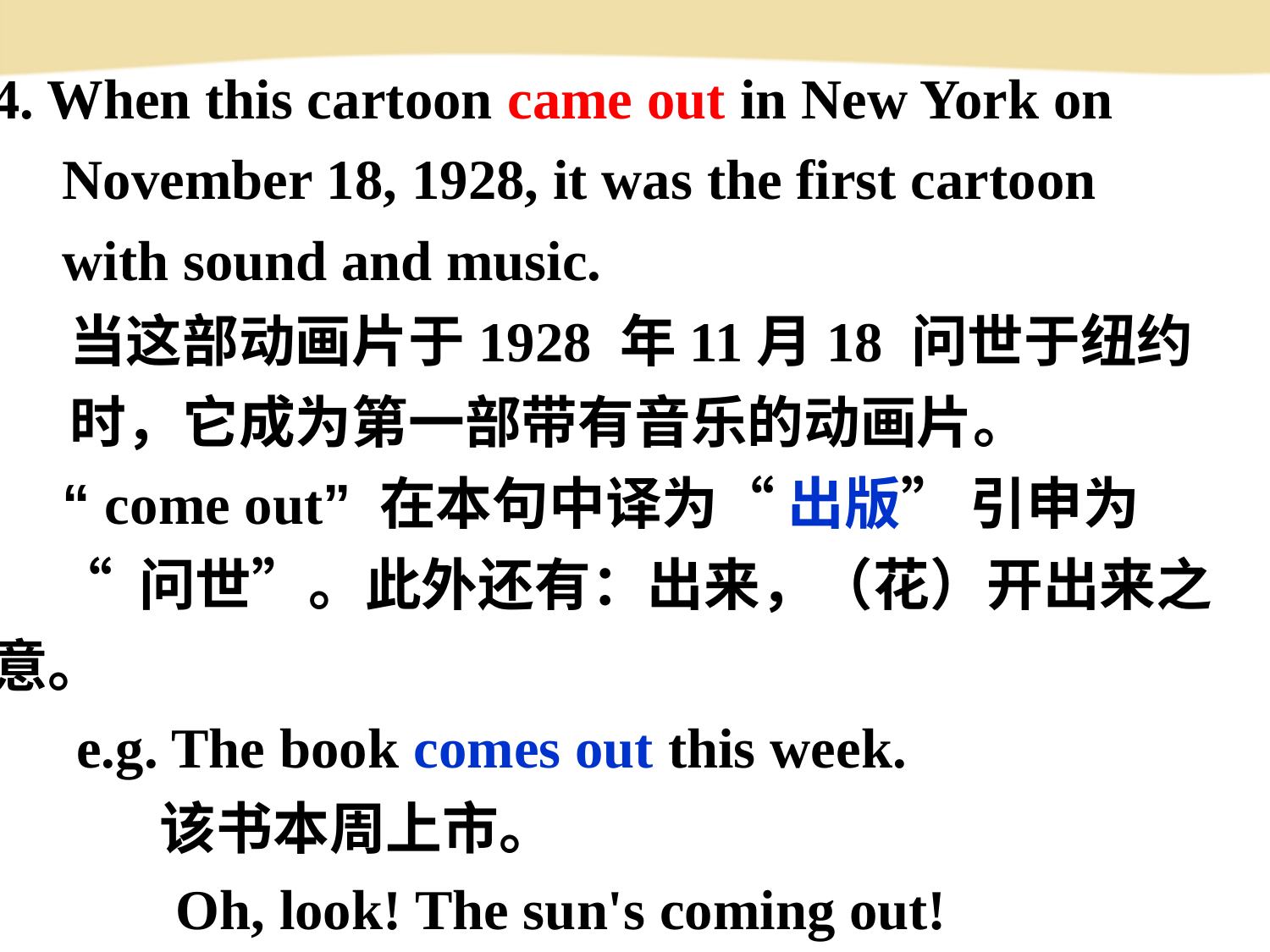

4. When this cartoon came out in New York on
     November 18, 1928, it was the first cartoon
     with sound and music.
     当这部动画片于1928 年11月18 问世于纽约
     时，它成为第一部带有音乐的动画片。
     “ come out” 在本句中译为“ 出版” 引申为
     “ 问世”。此外还有：出来，（花）开出来之意。
      e.g. The book comes out this week.
            该书本周上市。
             Oh, look! The sun's coming out!
              噢，看！太阳出来啦！